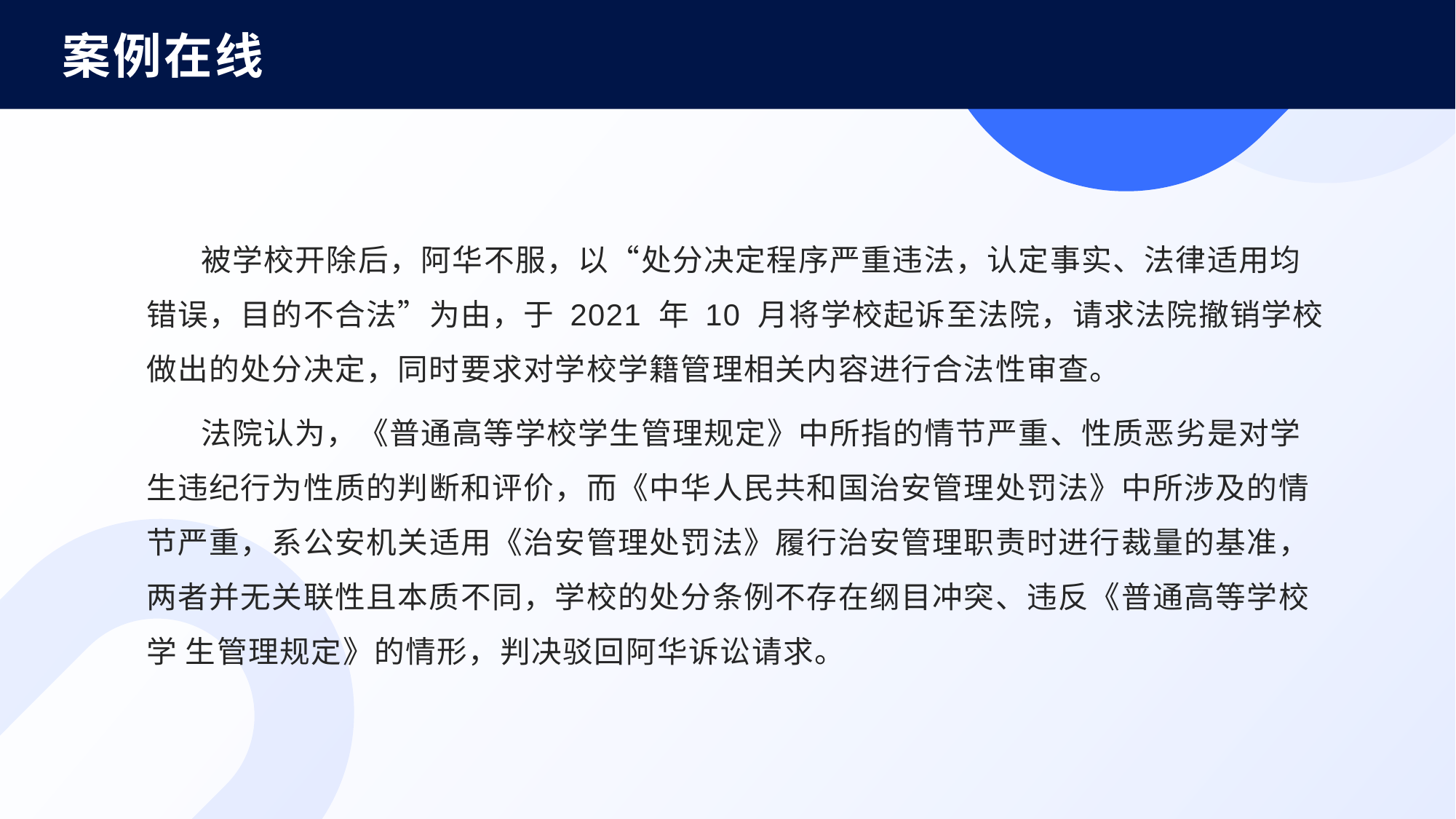

案例在线
被学校开除后，阿华不服，以“处分决定程序严重违法，认定事实、法律适用均 错误，目的不合法”为由，于 2021 年 10 月将学校起诉至法院，请求法院撤销学校做出的处分决定，同时要求对学校学籍管理相关内容进行合法性审查。
法院认为，《普通高等学校学生管理规定》中所指的情节严重、性质恶劣是对学生违纪行为性质的判断和评价，而《中华人民共和国治安管理处罚法》中所涉及的情节严重，系公安机关适用《治安管理处罚法》履行治安管理职责时进行裁量的基准，两者并无关联性且本质不同，学校的处分条例不存在纲目冲突、违反《普通高等学校学 生管理规定》的情形，判决驳回阿华诉讼请求。